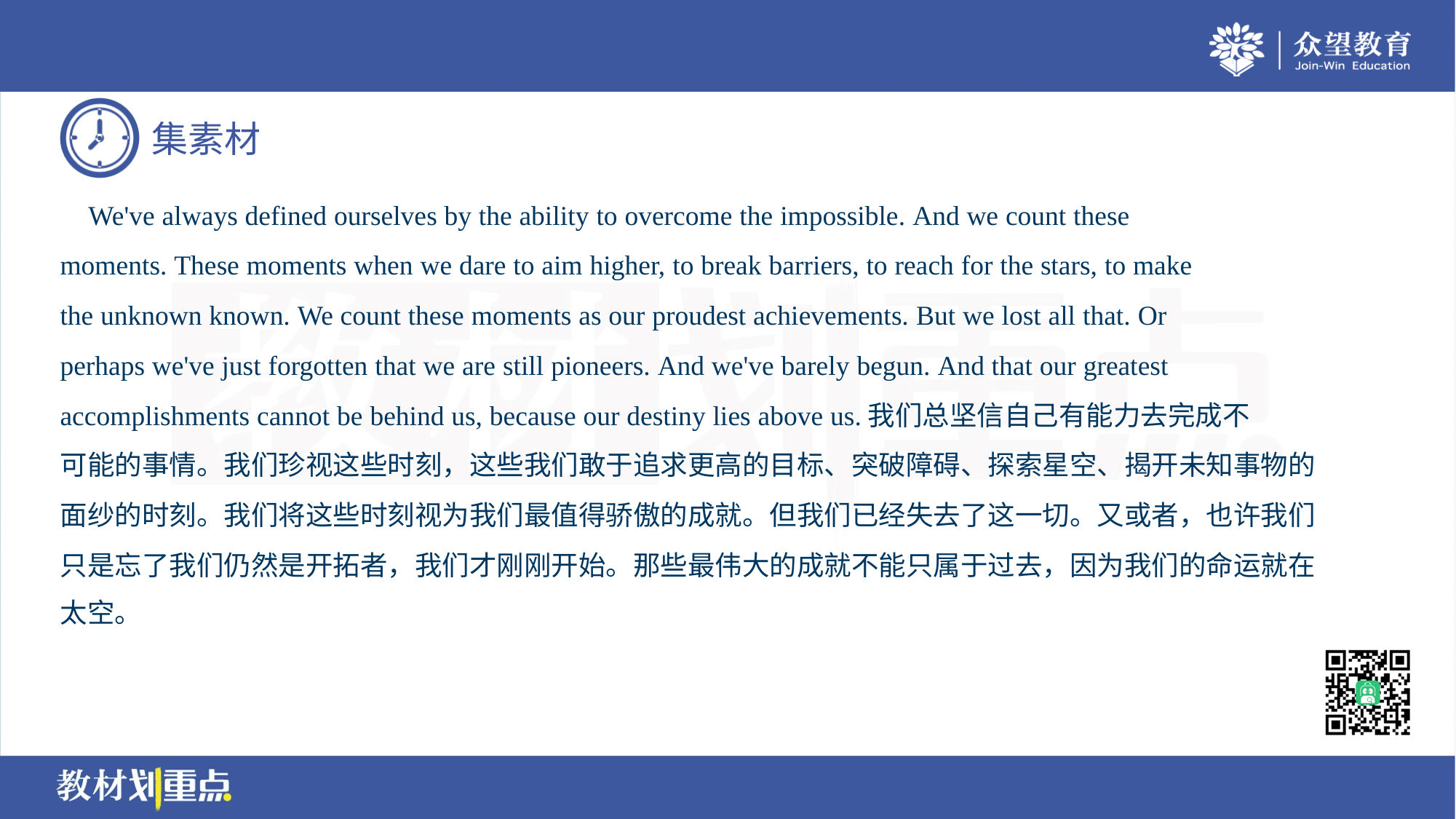

We've always defined ourselves by the ability to overcome the impossible. And we count these
moments. These moments when we dare to aim higher, to break barriers, to reach for the stars, to make
the unknown known. We count these moments as our proudest achievements. But we lost all that. Or
perhaps we've just forgotten that we are still pioneers. And we've barely begun. And that our greatest
accomplishments cannot be behind us, because our destiny lies above us.我们总坚信自己有能力去完成不
可能的事情。我们珍视这些时刻，这些我们敢于追求更高的目标、突破障碍、探索星空、揭开未知事物的
面纱的时刻。我们将这些时刻视为我们最值得骄傲的成就。但我们已经失去了这一切。又或者，也许我们
只是忘了我们仍然是开拓者，我们才刚刚开始。那些最伟大的成就不能只属于过去，因为我们的命运就在
太空。